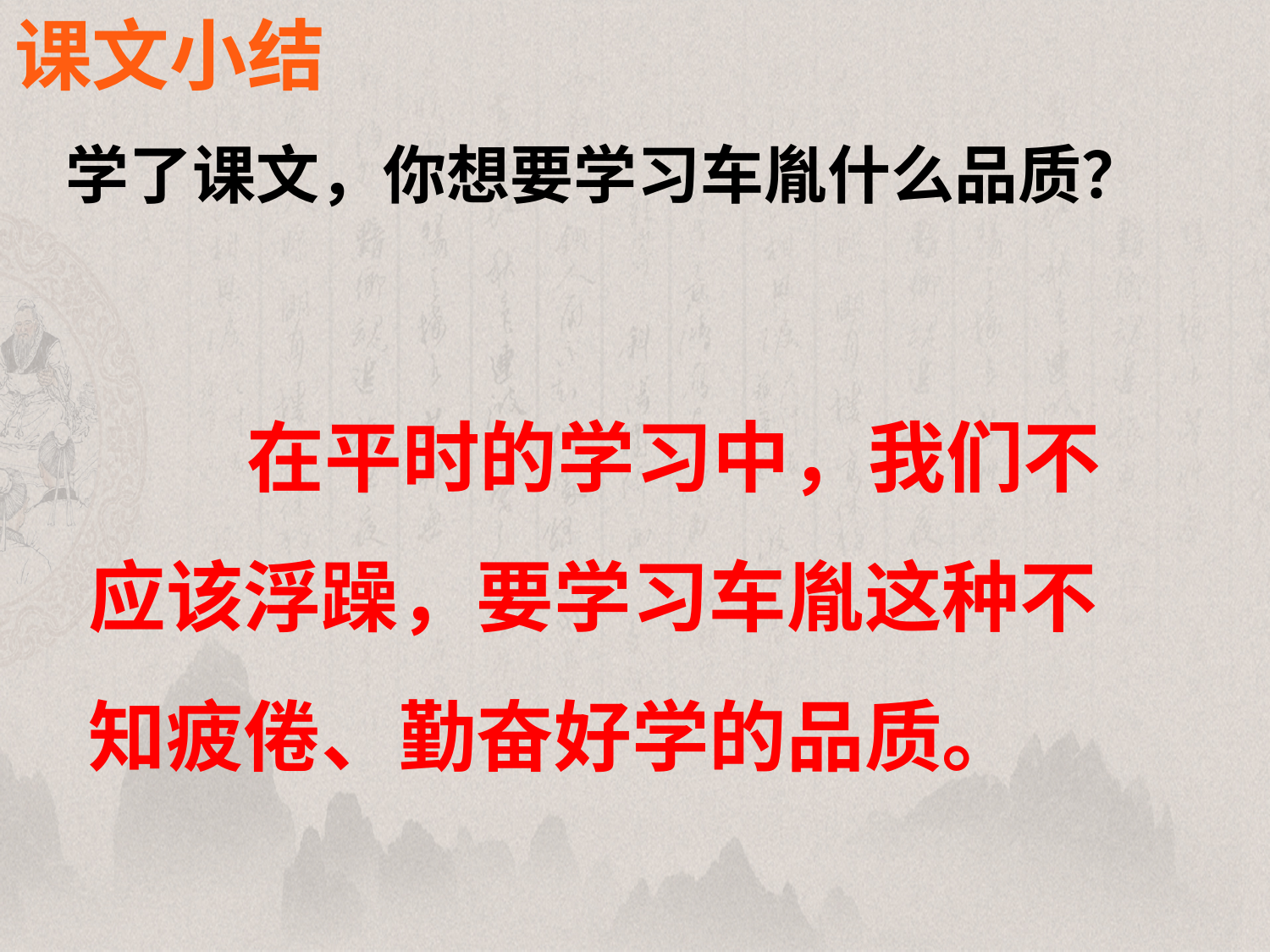

课文小结
学了课文，你想要学习车胤什么品质？
                     在平时的学习中，我们不应该浮躁，要学习车胤这种不知疲倦、勤奋好学的品质。